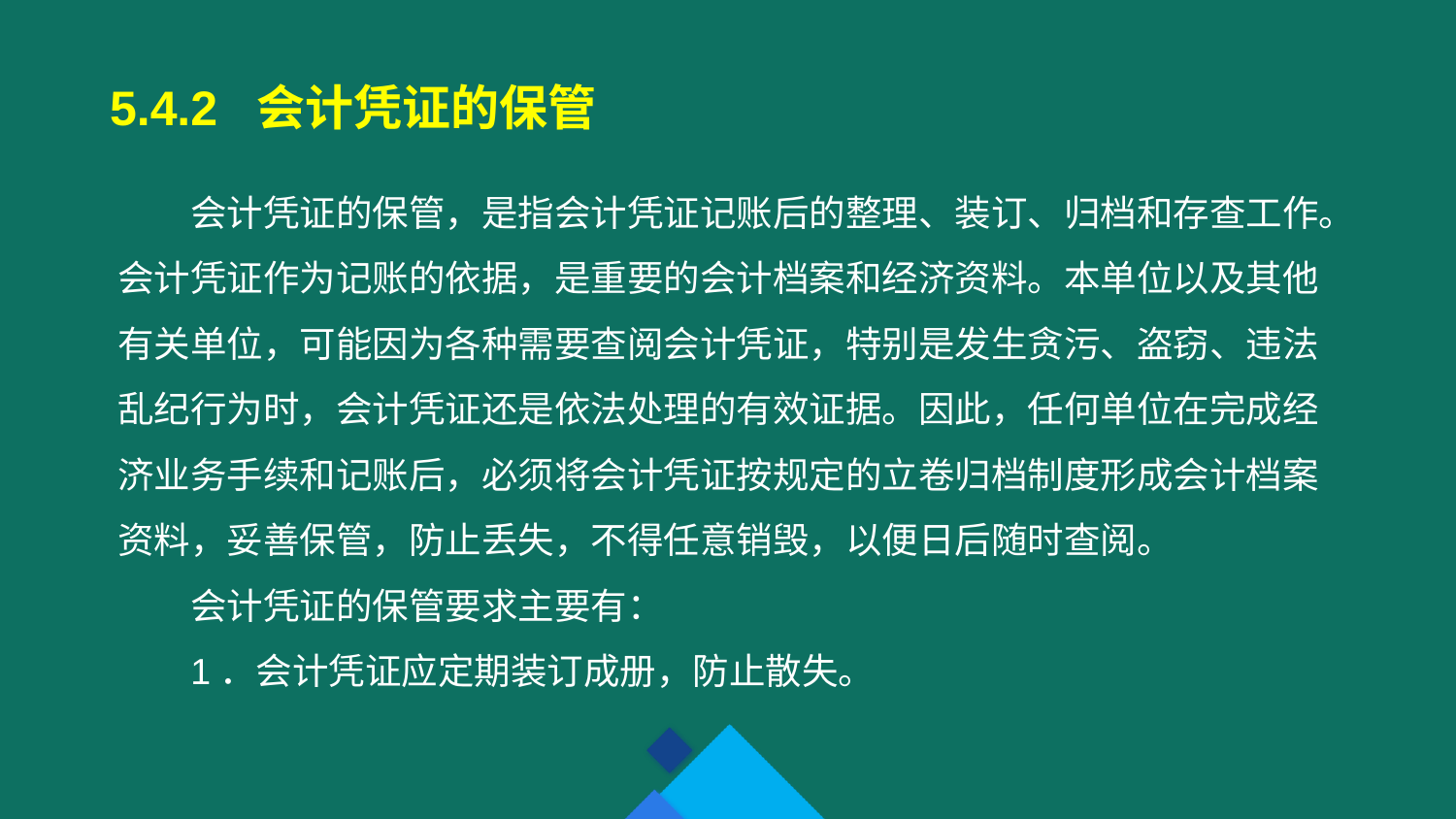

5.4.2  会计凭证的保管
会计凭证的保管，是指会计凭证记账后的整理、装订、归档和存查工作。会计凭证作为记账的依据，是重要的会计档案和经济资料。本单位以及其他有关单位，可能因为各种需要查阅会计凭证，特别是发生贪污、盗窃、违法乱纪行为时，会计凭证还是依法处理的有效证据。因此，任何单位在完成经济业务手续和记账后，必须将会计凭证按规定的立卷归档制度形成会计档案资料，妥善保管，防止丢失，不得任意销毁，以便日后随时查阅。
会计凭证的保管要求主要有：
1．会计凭证应定期装订成册，防止散失。